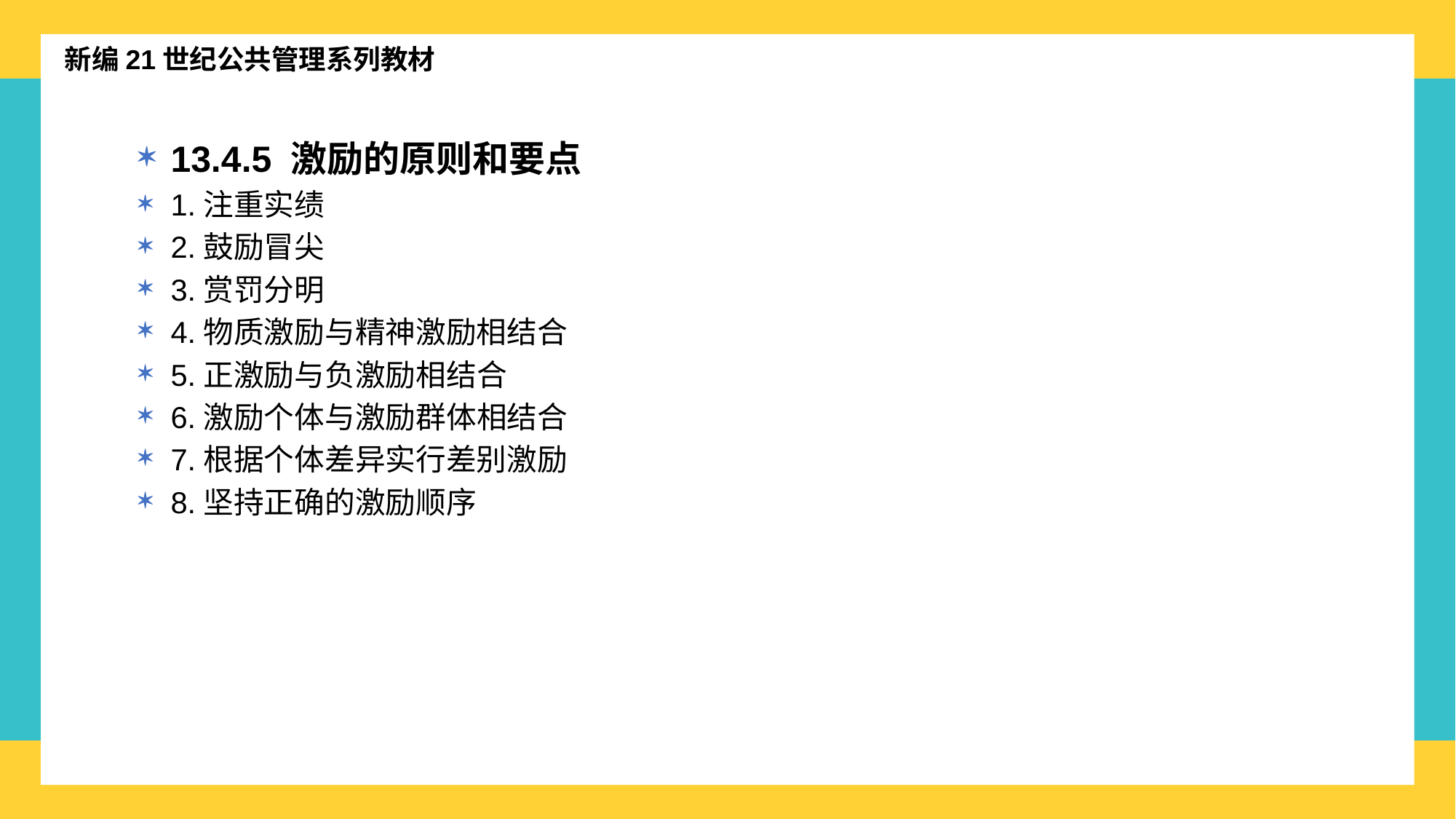

新编21世纪公共管理系列教材
13.4.5 激励的原则和要点
1.注重实绩
2.鼓励冒尖
3.赏罚分明
4.物质激励与精神激励相结合
5.正激励与负激励相结合
6.激励个体与激励群体相结合
7.根据个体差异实行差别激励
8.坚持正确的激励顺序